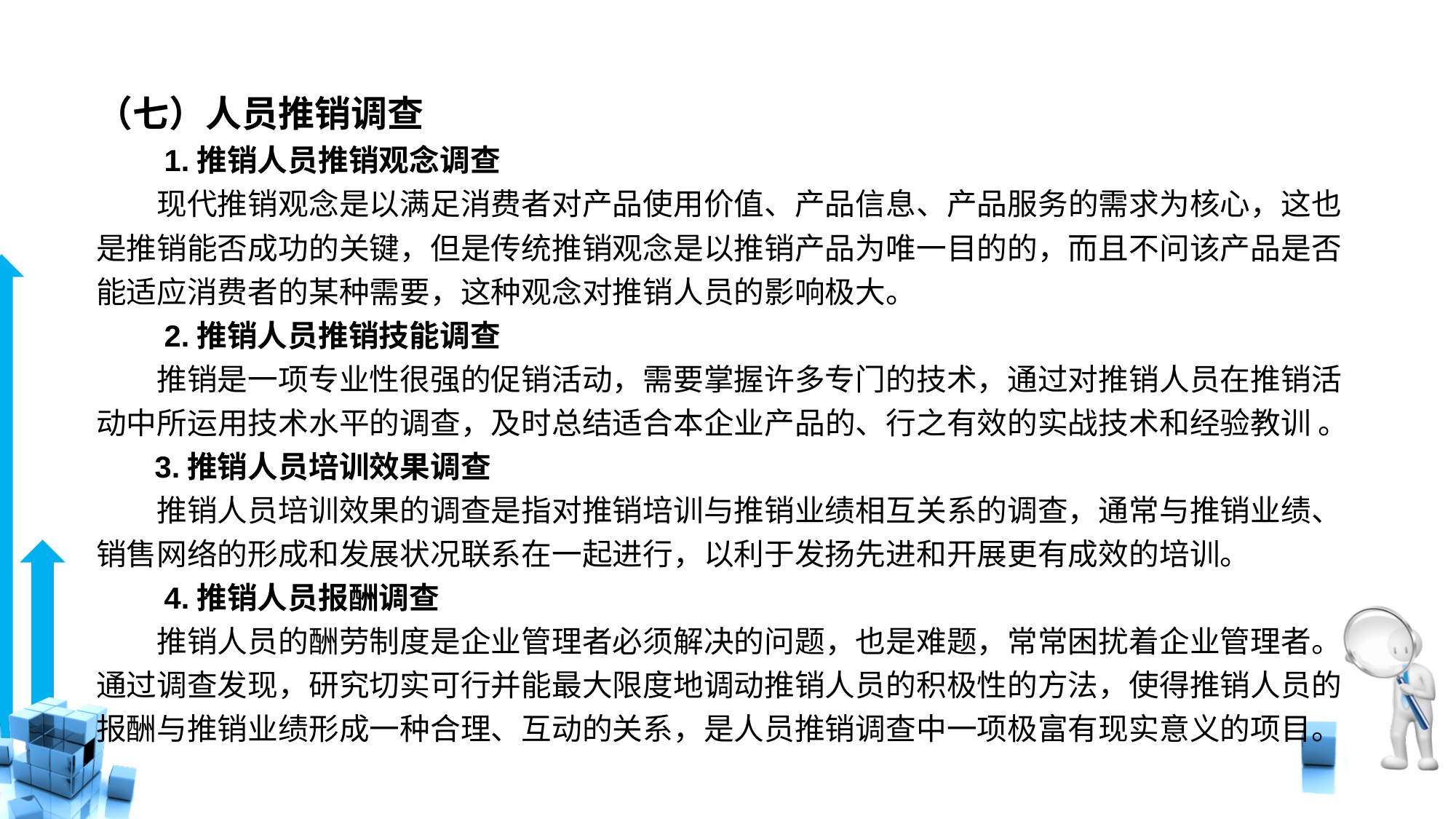

# （七）人员推销调查
　　1.推销人员推销观念调查
　　现代推销观念是以满足消费者对产品使用价值、产品信息、产品服务的需求为核心，这也是推销能否成功的关键，但是传统推销观念是以推销产品为唯一目的的，而且不问该产品是否能适应消费者的某种需要，这种观念对推销人员的影响极大。
　　2.推销人员推销技能调查
　　推销是一项专业性很强的促销活动，需要掌握许多专门的技术，通过对推销人员在推销活动中所运用技术水平的调查，及时总结适合本企业产品的、行之有效的实战技术和经验教训 。
       3.推销人员培训效果调查
　　推销人员培训效果的调查是指对推销培训与推销业绩相互关系的调查，通常与推销业绩、销售网络的形成和发展状况联系在一起进行，以利于发扬先进和开展更有成效的培训。
　　4.推销人员报酬调查
　　推销人员的酬劳制度是企业管理者必须解决的问题，也是难题，常常困扰着企业管理者。通过调查发现，研究切实可行并能最大限度地调动推销人员的积极性的方法，使得推销人员的报酬与推销业绩形成一种合理、互动的关系，是人员推销调查中一项极富有现实意义的项目。